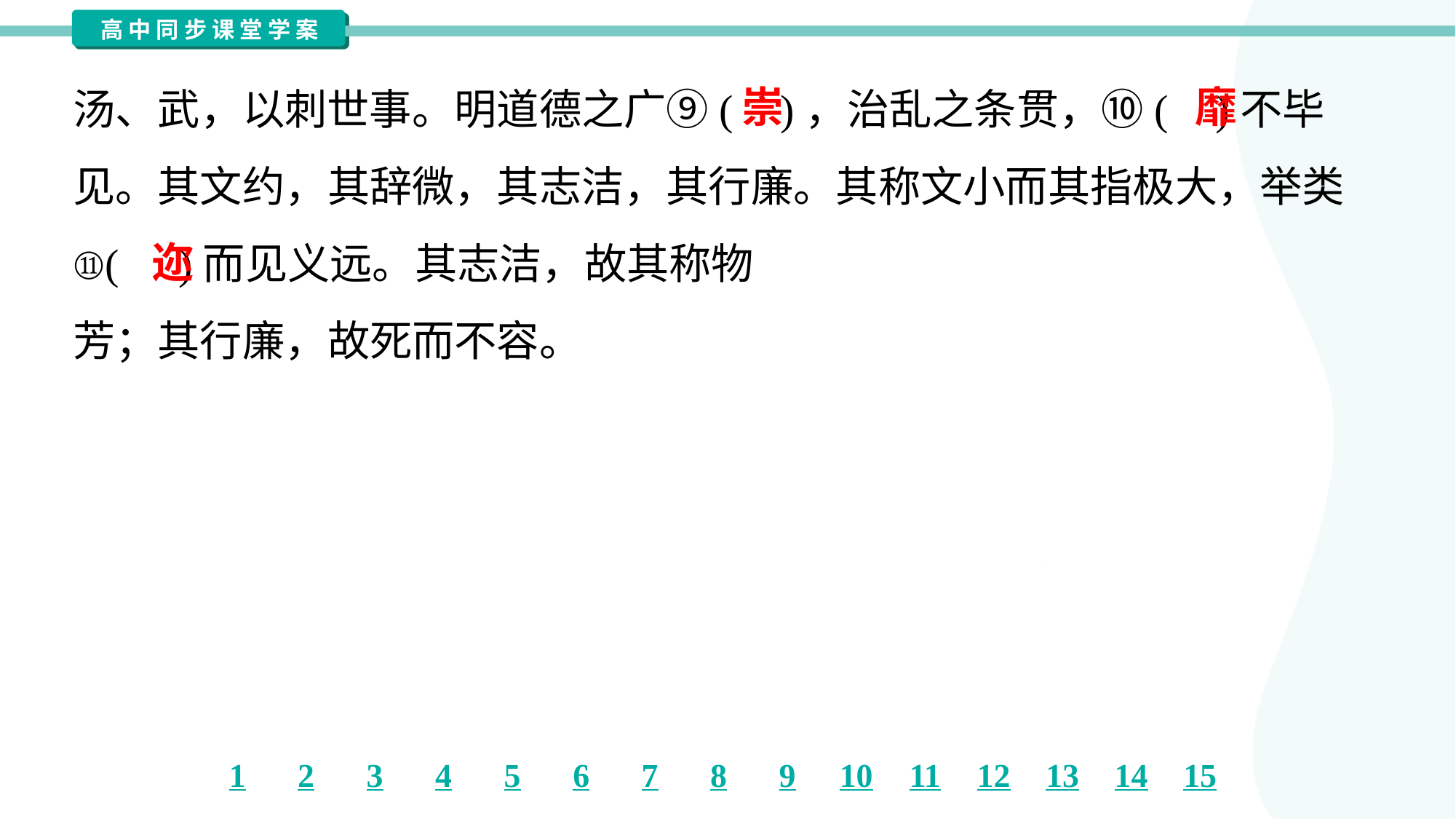

汤、武，以刺世事。明道德之广⑨(    )，治乱之条贯，⑩(    )不毕
见。其文约，其辞微，其志洁，其行廉。其称文小而其指极大，举类
⑪(     )而见义远。其志洁，故其称物
芳；其行廉，故死而不容。
崇
靡
迩